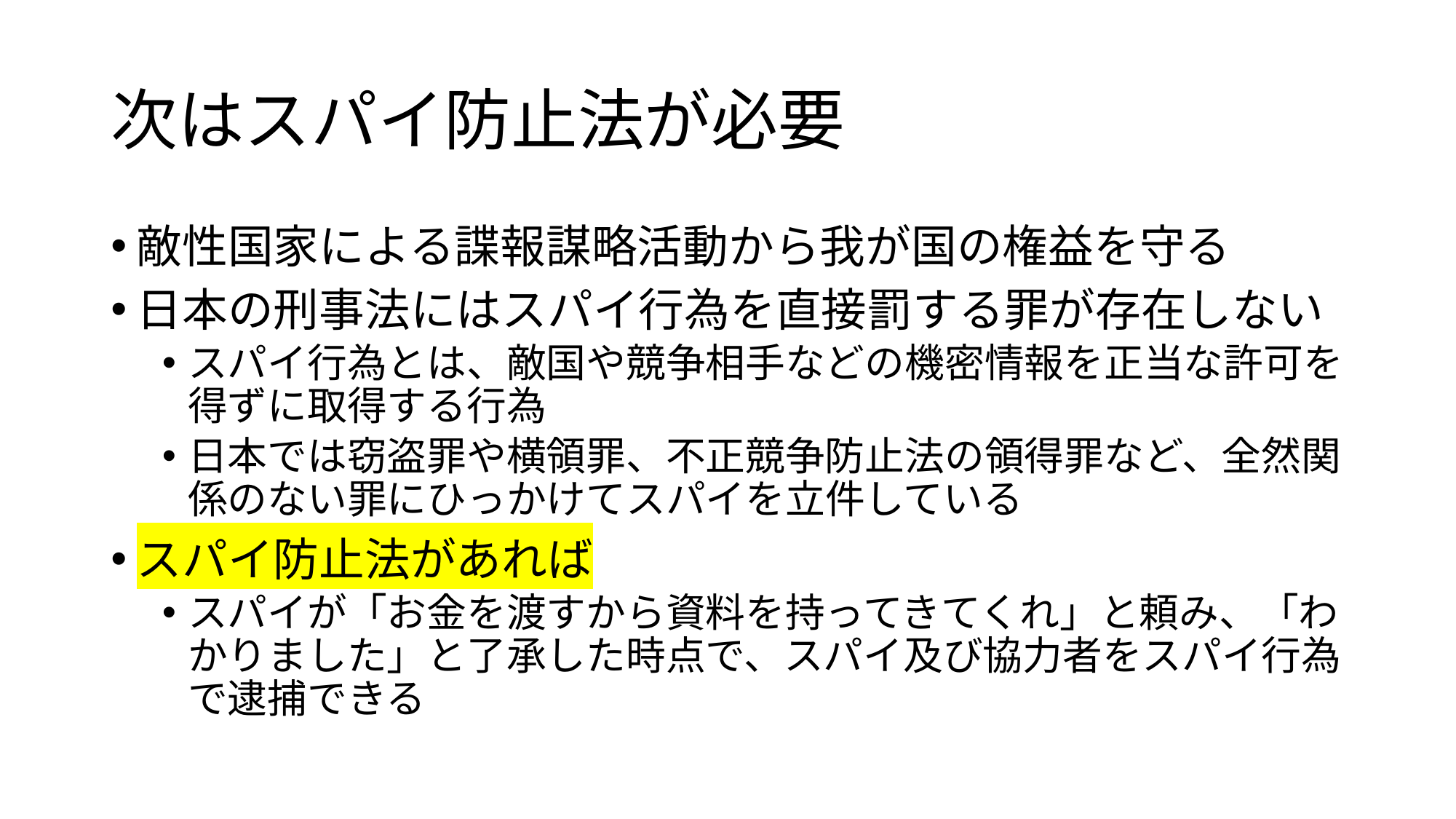

# 次はスパイ防止法が必要
敵性国家による諜報謀略活動から我が国の権益を守る
日本の刑事法にはスパイ行為を直接罰する罪が存在しない
スパイ行為とは、敵国や競争相手などの機密情報を正当な許可を得ずに取得する行為
日本では窃盗罪や横領罪、不正競争防止法の領得罪など、全然関係のない罪にひっかけてスパイを立件している
スパイ防止法があれば
スパイが「お金を渡すから資料を持ってきてくれ」と頼み、「わかりました」と了承した時点で、スパイ及び協力者をスパイ行為で逮捕できる